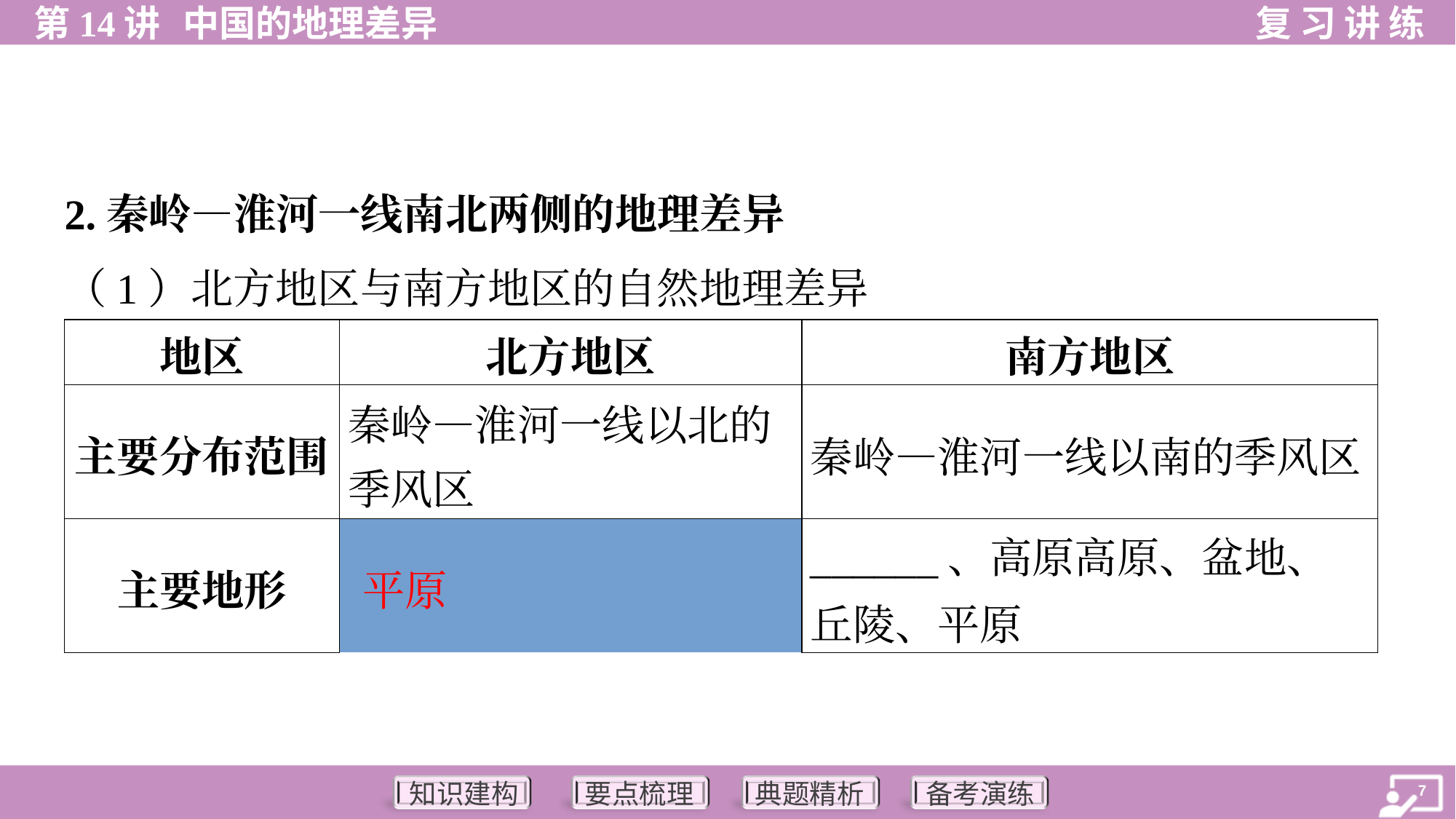

2.秦岭—淮河一线南北两侧的地理差异
（1）北方地区与南方地区的自然地理差异
| 地区 |  | 北方地区 | 南方地区 |
| --- | --- | --- | --- |
| 主要分布范围 |  | 秦岭—淮河一线以北的 季风区 | 秦岭—淮河一线以南的季风区 |
| 主要地形 |  | \_\_\_\_\_\_、高原 | 高原、盆地、丘陵、平原 |
平原